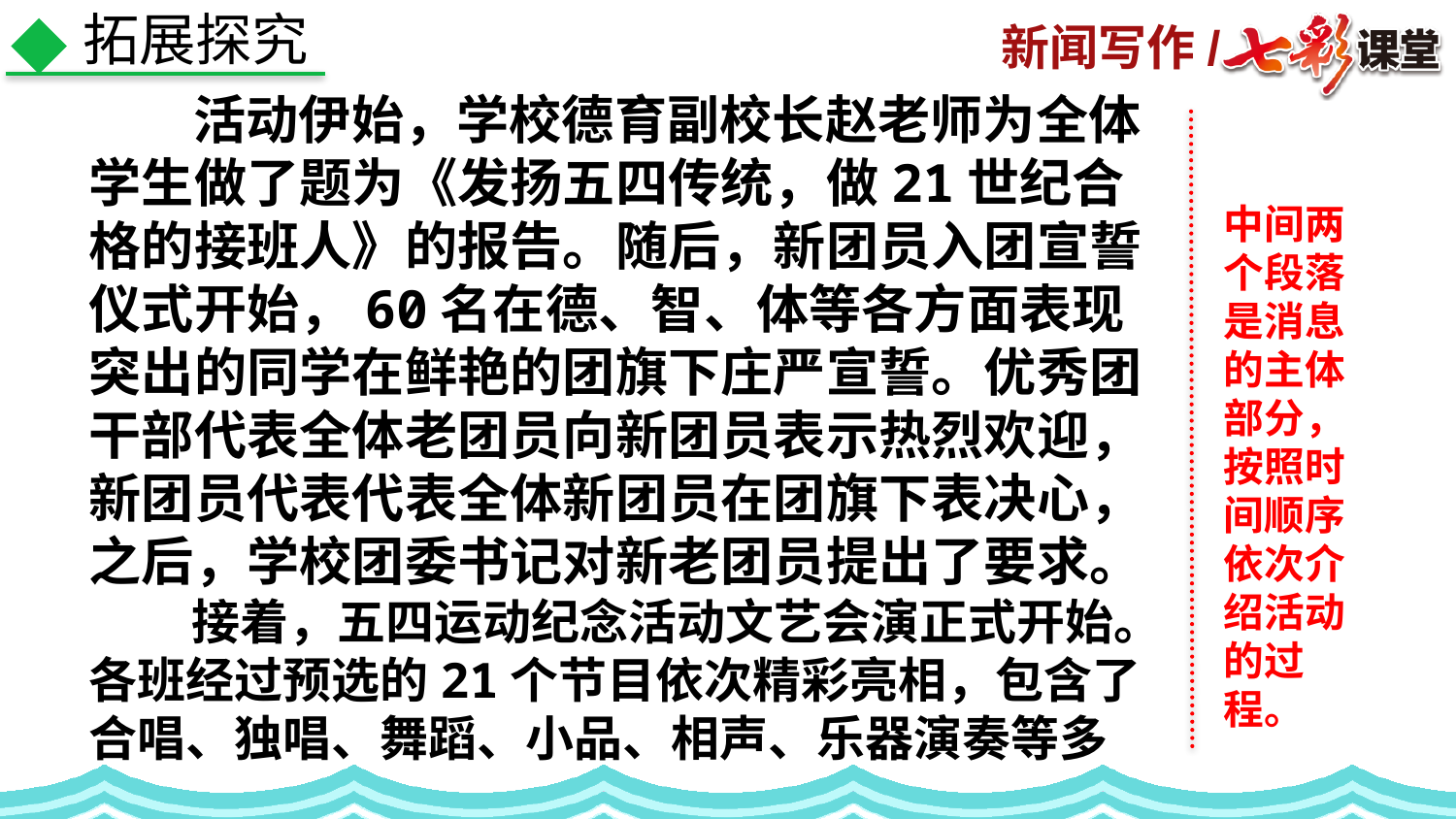

拓展探究

 活动伊始，学校德育副校长赵老师为全体学生做了题为《发扬五四传统，做21世纪合格的接班人》的报告。随后，新团员入团宣誓仪式开始，60名在德、智、体等各方面表现突出的同学在鲜艳的团旗下庄严宣誓。优秀团干部代表全体老团员向新团员表示热烈欢迎，新团员代表代表全体新团员在团旗下表决心，之后，学校团委书记对新老团员提出了要求。
 接着，五四运动纪念活动文艺会演正式开始。各班经过预选的21个节目依次精彩亮相，包含了合唱、独唱、舞蹈、小品、相声、乐器演奏等多
中间两个段落是消息的主体部分，按照时间顺序依次介绍活动的过程。